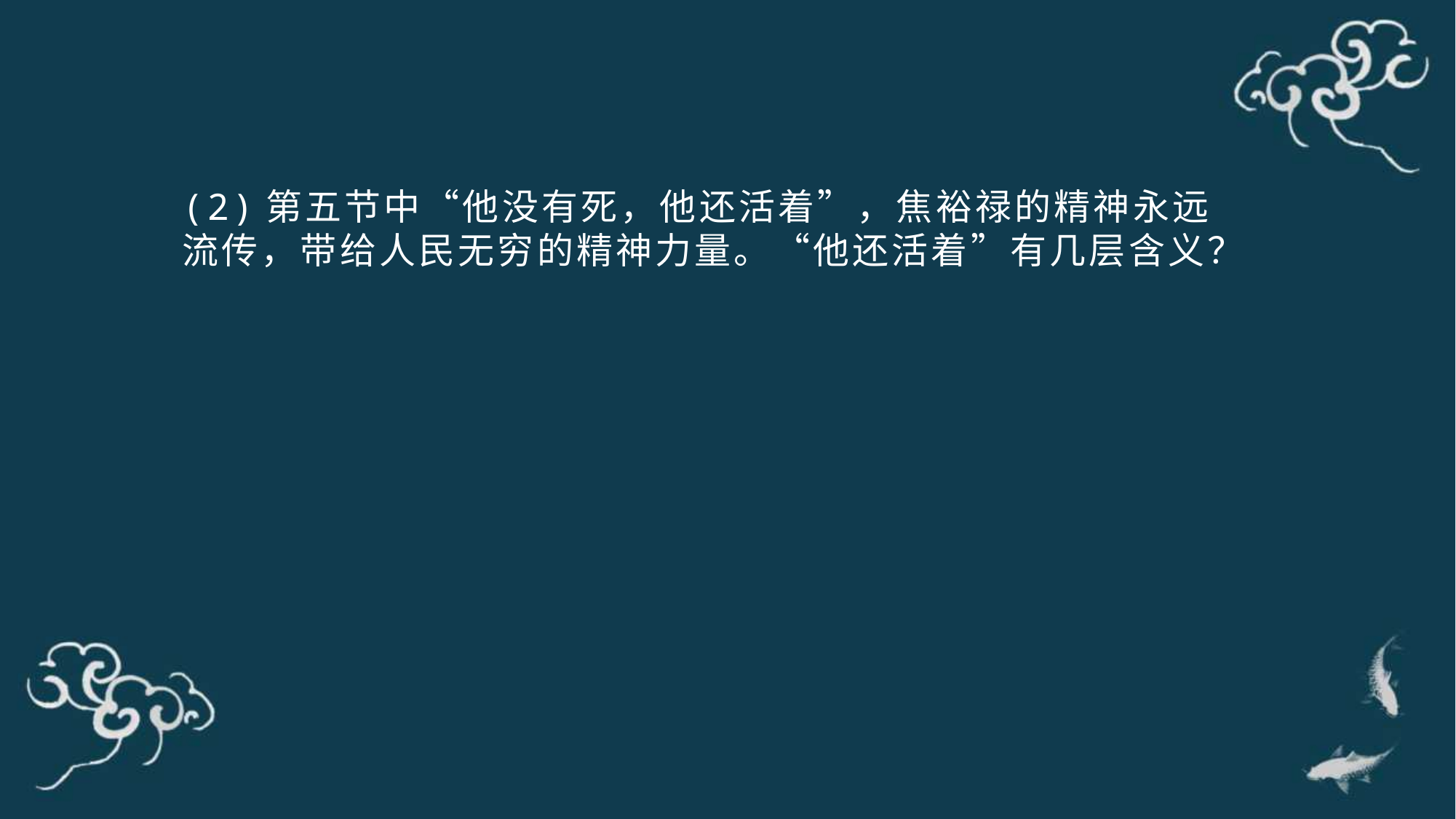

(2)第五节中“他没有死，他还活着”，焦裕禄的精神永远流传，带给人民无穷的精神力量。“他还活着”有几层含义？